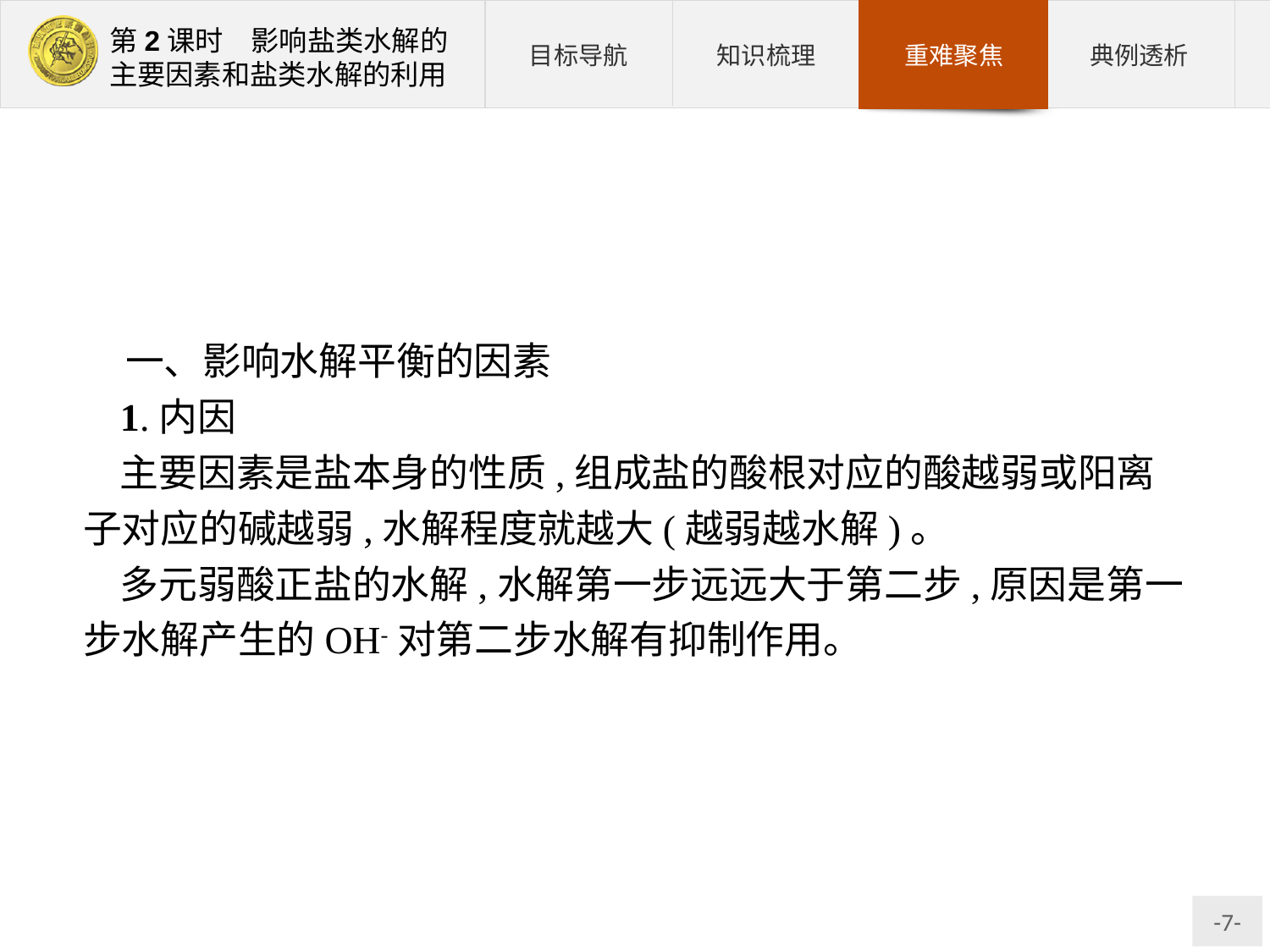

一、影响水解平衡的因素
1.内因
主要因素是盐本身的性质,组成盐的酸根对应的酸越弱或阳离子对应的碱越弱,水解程度就越大(越弱越水解)。
多元弱酸正盐的水解,水解第一步远远大于第二步,原因是第一步水解产生的OH-对第二步水解有抑制作用。